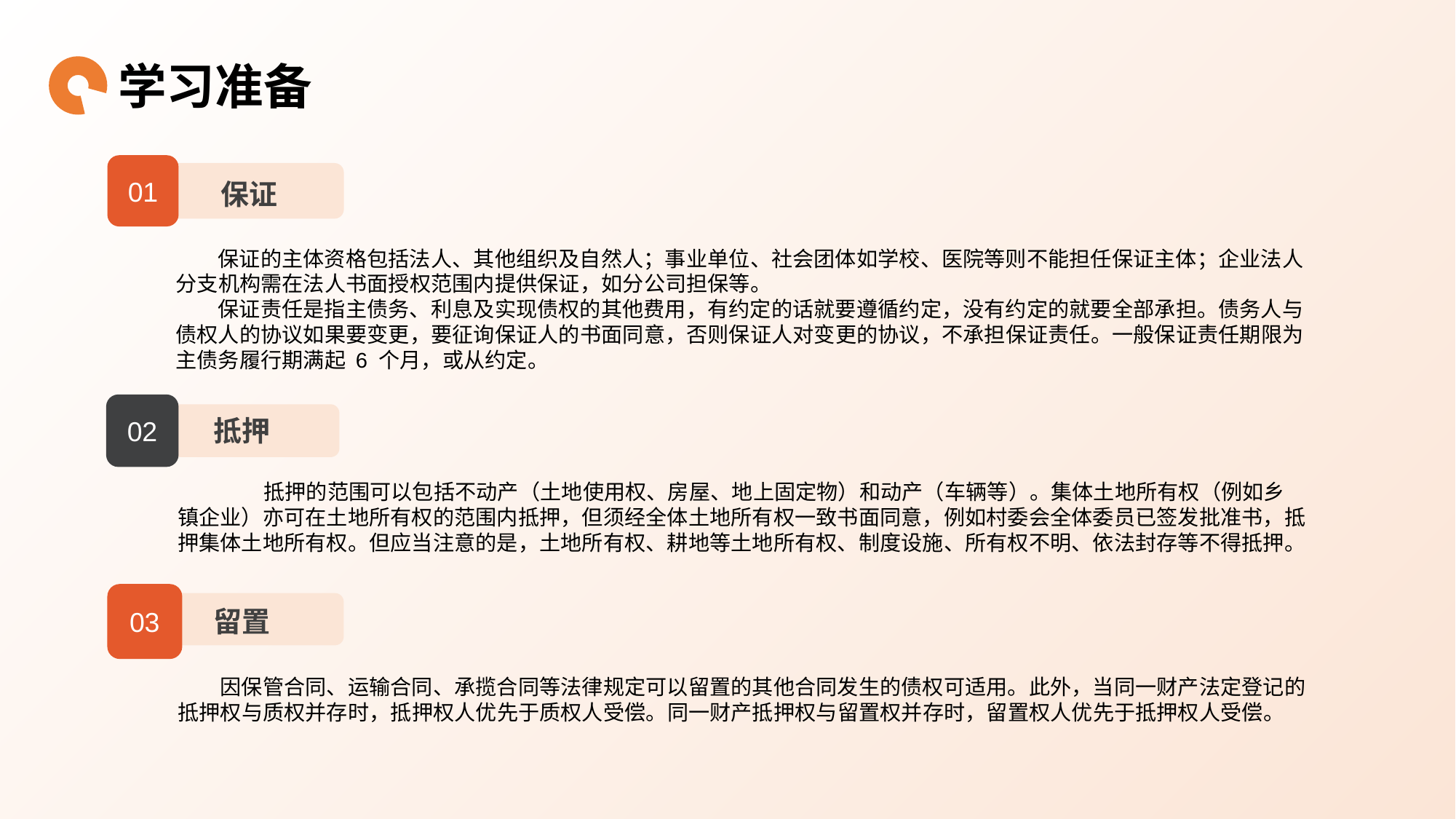

学习准备

01

保证
保证的主体资格包括法人、其他组织及自然人；事业单位、社会团体如学校、医院等则不能担任保证主体；企业法人分支机构需在法人书面授权范围内提供保证，如分公司担保等。
保证责任是指主债务、利息及实现债权的其他费用，有约定的话就要遵循约定，没有约定的就要全部承担。债务人与债权人的协议如果要变更，要征询保证人的书面同意，否则保证人对变更的协议，不承担保证责任。一般保证责任期限为主债务履行期满起 6 个月，或从约定。
02

抵押
抵押的范围可以包括不动产（土地使用权、房屋、地上固定物）和动产（车辆等）。集体土地所有权（例如乡镇企业）亦可在土地所有权的范围内抵押，但须经全体土地所有权一致书面同意，例如村委会全体委员已签发批准书，抵押集体土地所有权。但应当注意的是，土地所有权、耕地等土地所有权、制度设施、所有权不明、依法封存等不得抵押。
03

留置
因保管合同、运输合同、承揽合同等法律规定可以留置的其他合同发生的债权可适用。此外，当同一财产法定登记的抵押权与质权并存时，抵押权人优先于质权人受偿。同一财产抵押权与留置权并存时，留置权人优先于抵押权人受偿。